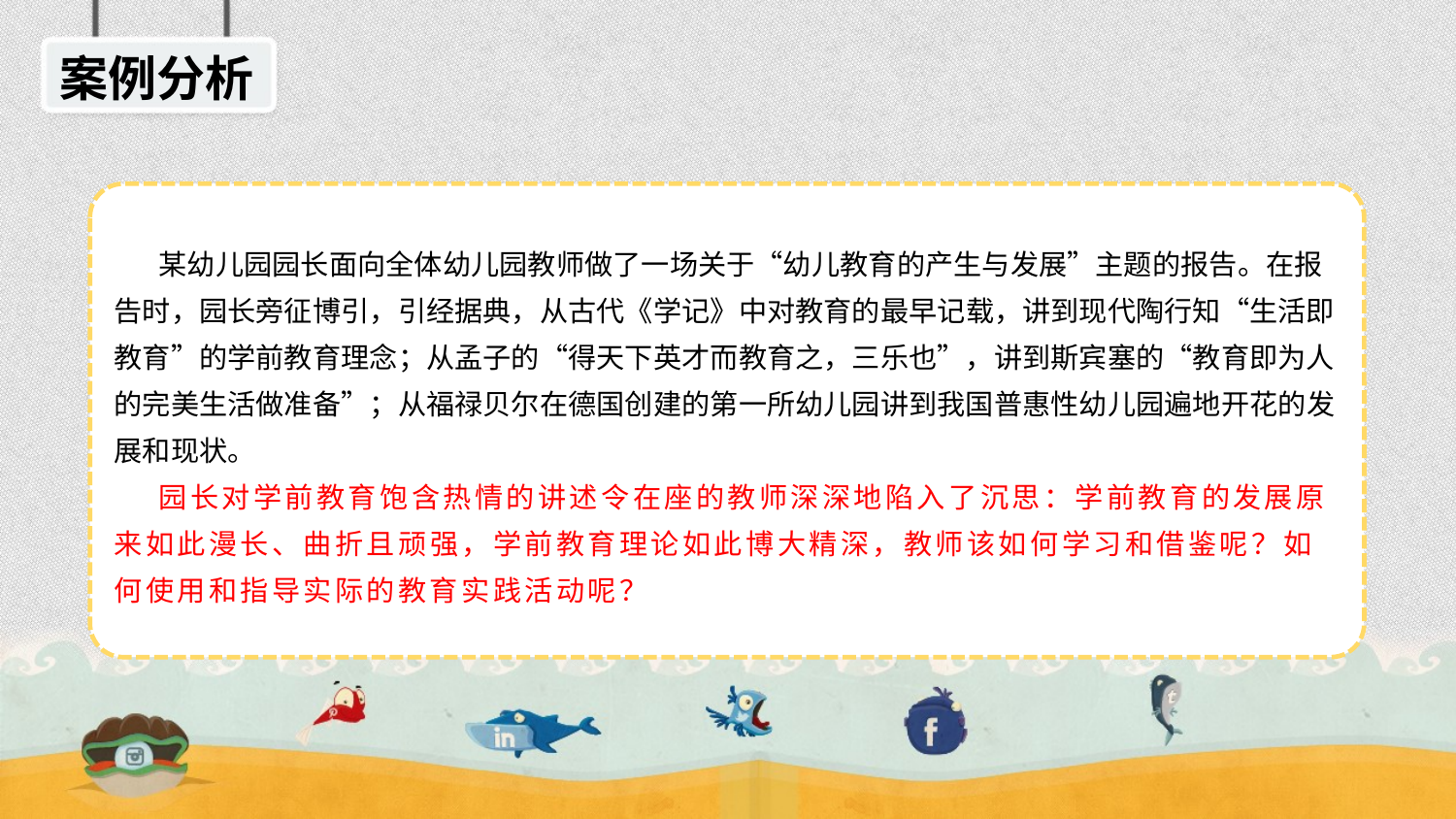

案例分析
    某幼儿园园长面向全体幼儿园教师做了一场关于“幼儿教育的产生与发展”主题的报告。在报告时，园长旁征博引，引经据典，从古代《学记》中对教育的最早记载，讲到现代陶行知“生活即教育”的学前教育理念；从孟子的“得天下英才而教育之，三乐也”，讲到斯宾塞的“教育即为人的完美生活做准备”；从福禄贝尔在德国创建的第一所幼儿园讲到我国普惠性幼儿园遍地开花的发展和现状。
    园长对学前教育饱含热情的讲述令在座的教师深深地陷入了沉思：学前教育的发展原来如此漫长、曲折且顽强，学前教育理论如此博大精深，教师该如何学习和借鉴呢？如何使用和指导实际的教育实践活动呢？